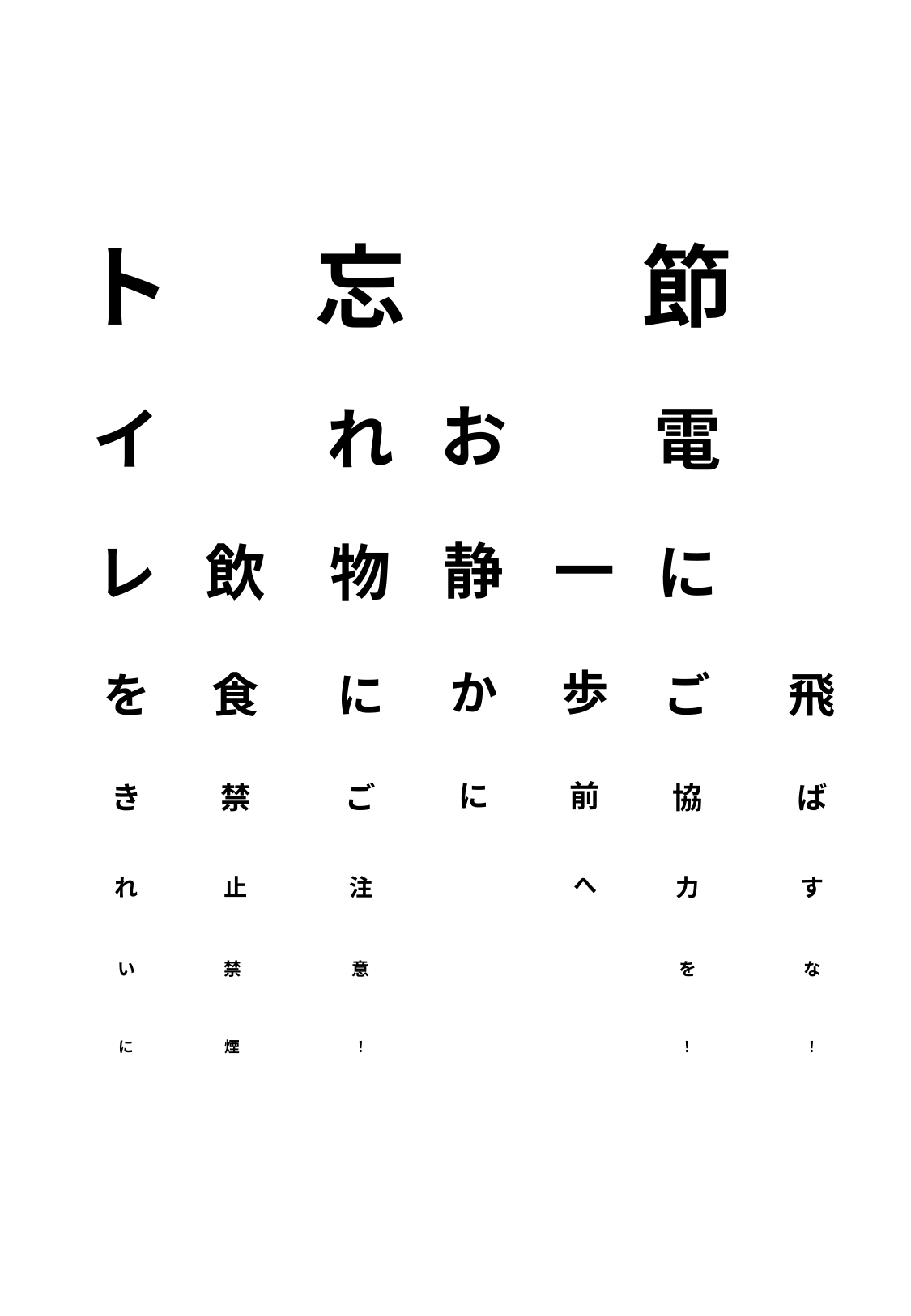

ト
イ
レ
を
き
れ
い
に
忘
れ
物
に
ご
注
意
！
節
電
に
ご
協
力
を
！
お
静
か
に
一
歩
前
へ
飲
食
禁
止
飛
ば
す
な
！
禁
煙